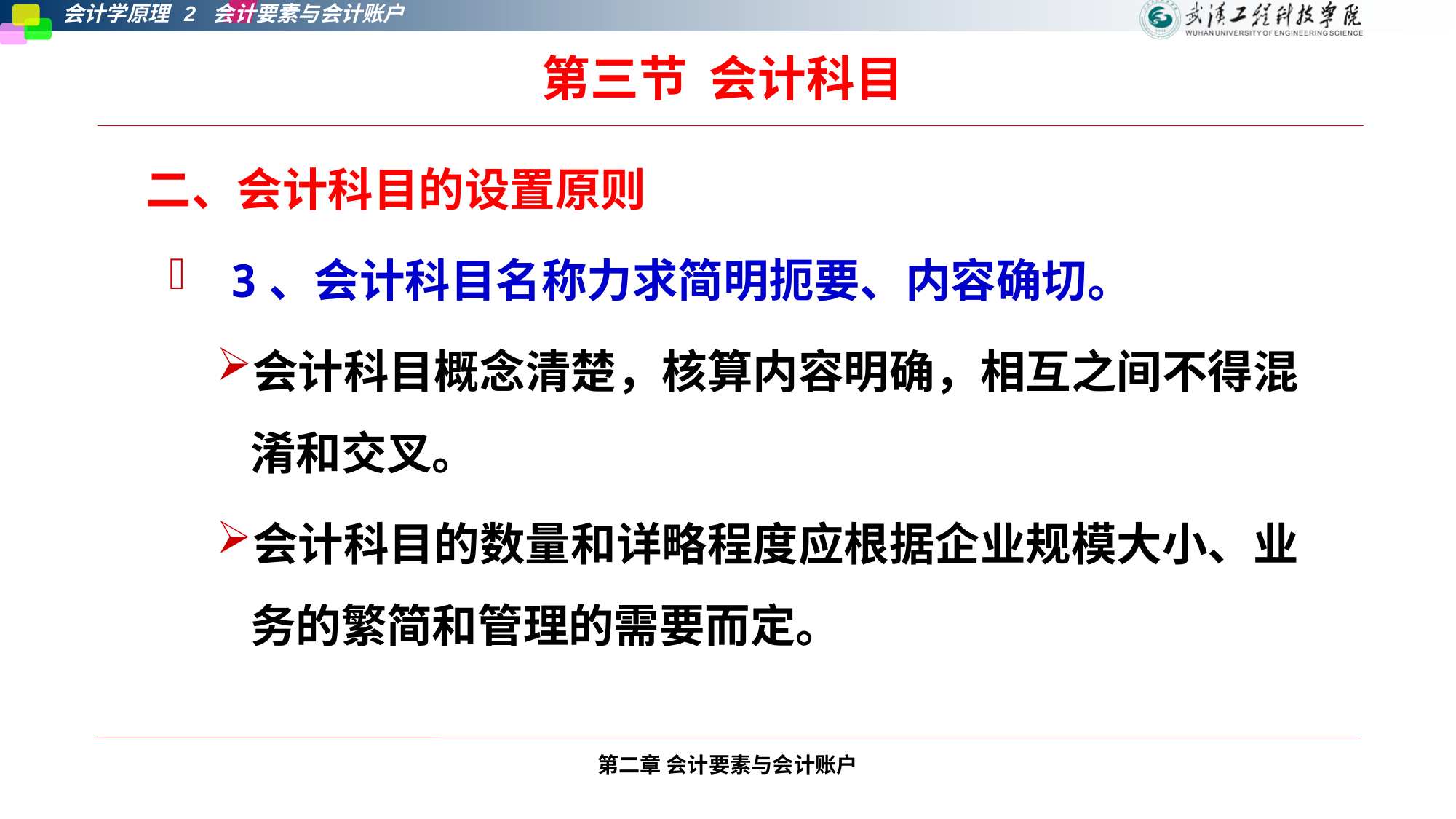

第三节  会计科目
  二、会计科目的设置原则
 3、会计科目名称力求简明扼要、内容确切。
会计科目概念清楚，核算内容明确，相互之间不得混淆和交叉。
会计科目的数量和详略程度应根据企业规模大小、业务的繁简和管理的需要而定。
第二章 会计要素与会计账户